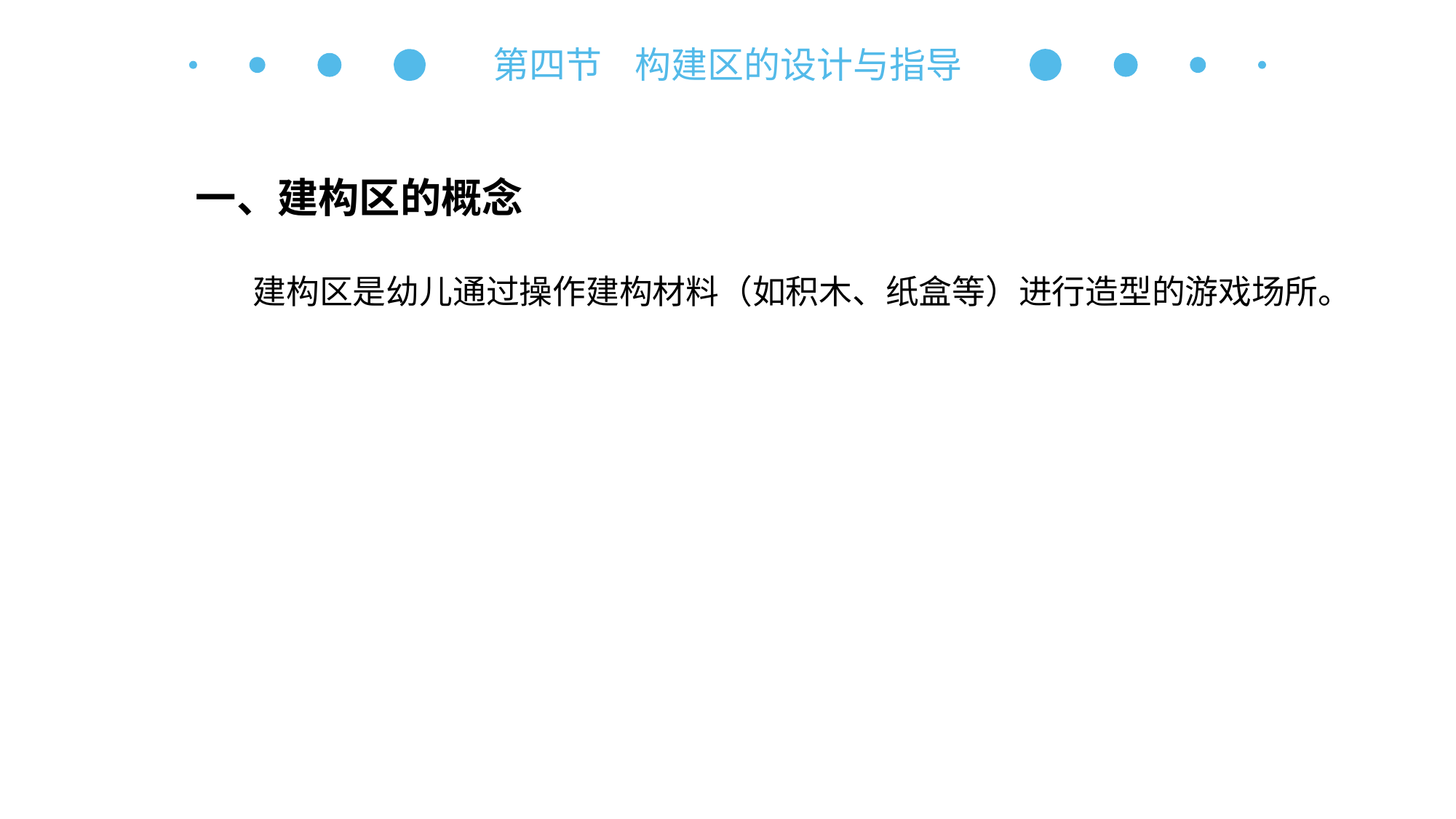

第四节    构建区的设计与指导

一、建构区的概念
建构区是幼儿通过操作建构材料（如积木、纸盒等）进行造型的游戏场所。